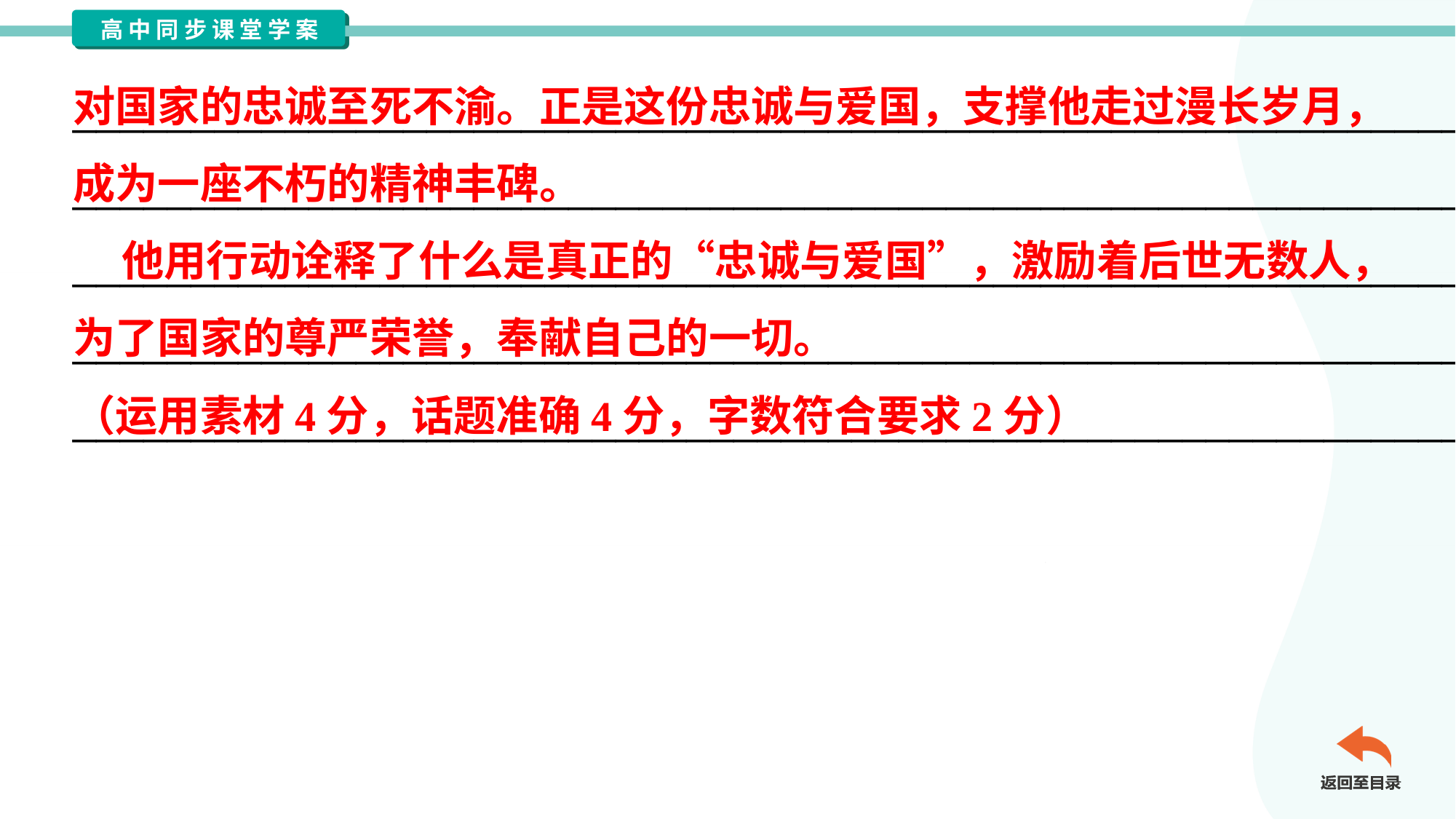

对国家的忠诚至死不渝。正是这份忠诚与爱国，支撑他走过漫长岁月，
成为一座不朽的精神丰碑。
    他用行动诠释了什么是真正的“忠诚与爱国”，激励着后世无数人，
为了国家的尊严荣誉，奉献自己的一切。
（运用素材4分，话题准确4分，字数符合要求2分）
_____________________________________________________________
_____________________________________________________________
_____________________________________________________________
_____________________________________________________________
_____________________________________________________________